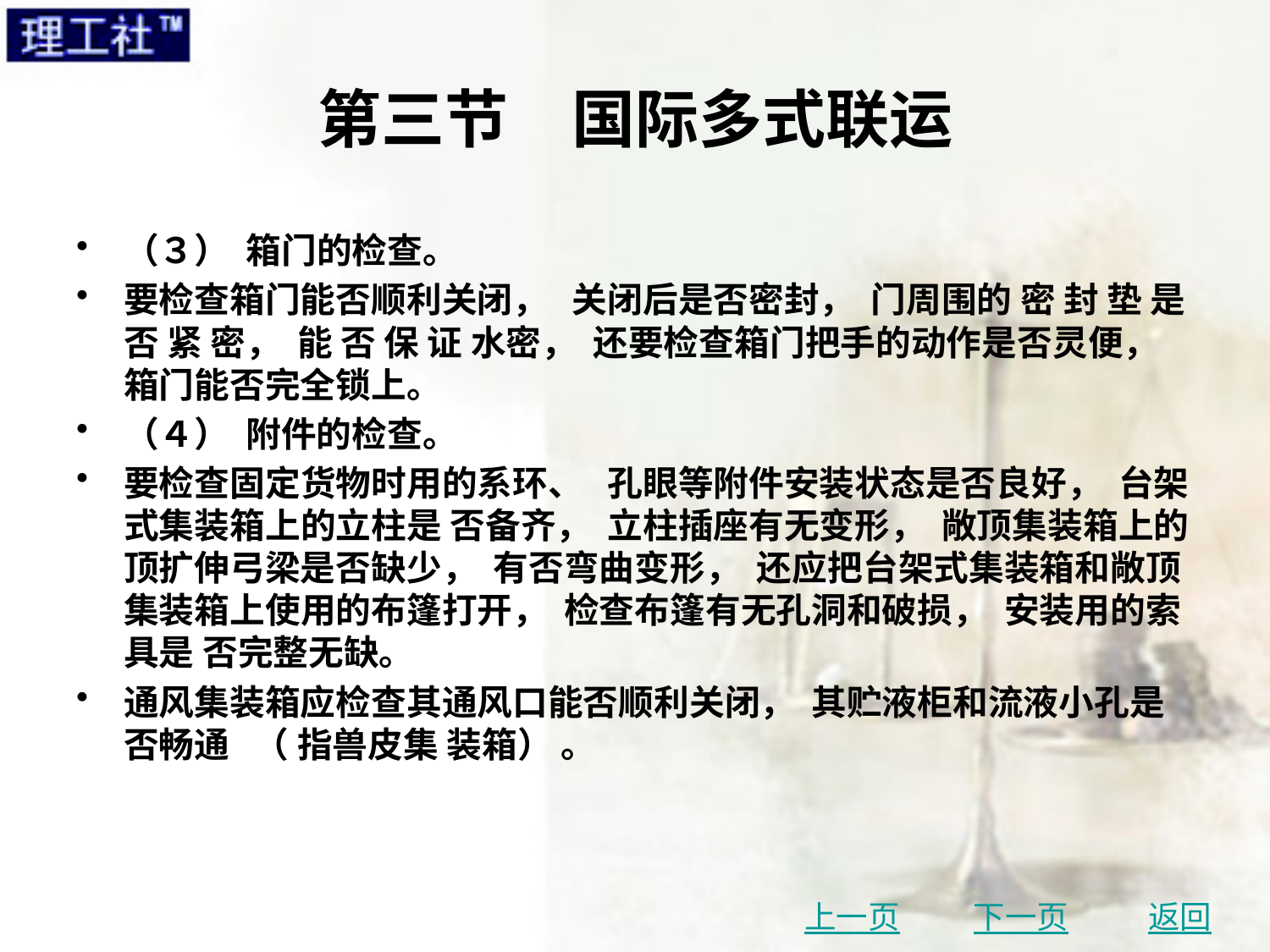

# 第三节　国际多式联运
（３）  箱门的检查。
要检查箱门能否顺利关闭，   关闭后是否密封，  门周围的 密 封 垫 是 否 紧 密，  能 否 保 证 水密，  还要检查箱门把手的动作是否灵便，  箱门能否完全锁上。
（４）  附件的检查。
要检查固定货物时用的系环、   孔眼等附件安装状态是否良好，  台架式集装箱上的立柱是 否备齐，  立柱插座有无变形，  敞顶集装箱上的顶扩伸弓梁是否缺少，  有否弯曲变形，  还应把台架式集装箱和敞顶集装箱上使用的布篷打开，  检查布篷有无孔洞和破损，  安装用的索具是 否完整无缺。
通风集装箱应检查其通风口能否顺利关闭，  其贮液柜和流液小孔是否畅通   （ 指兽皮集 装箱） 。
上一页
下一页
返回